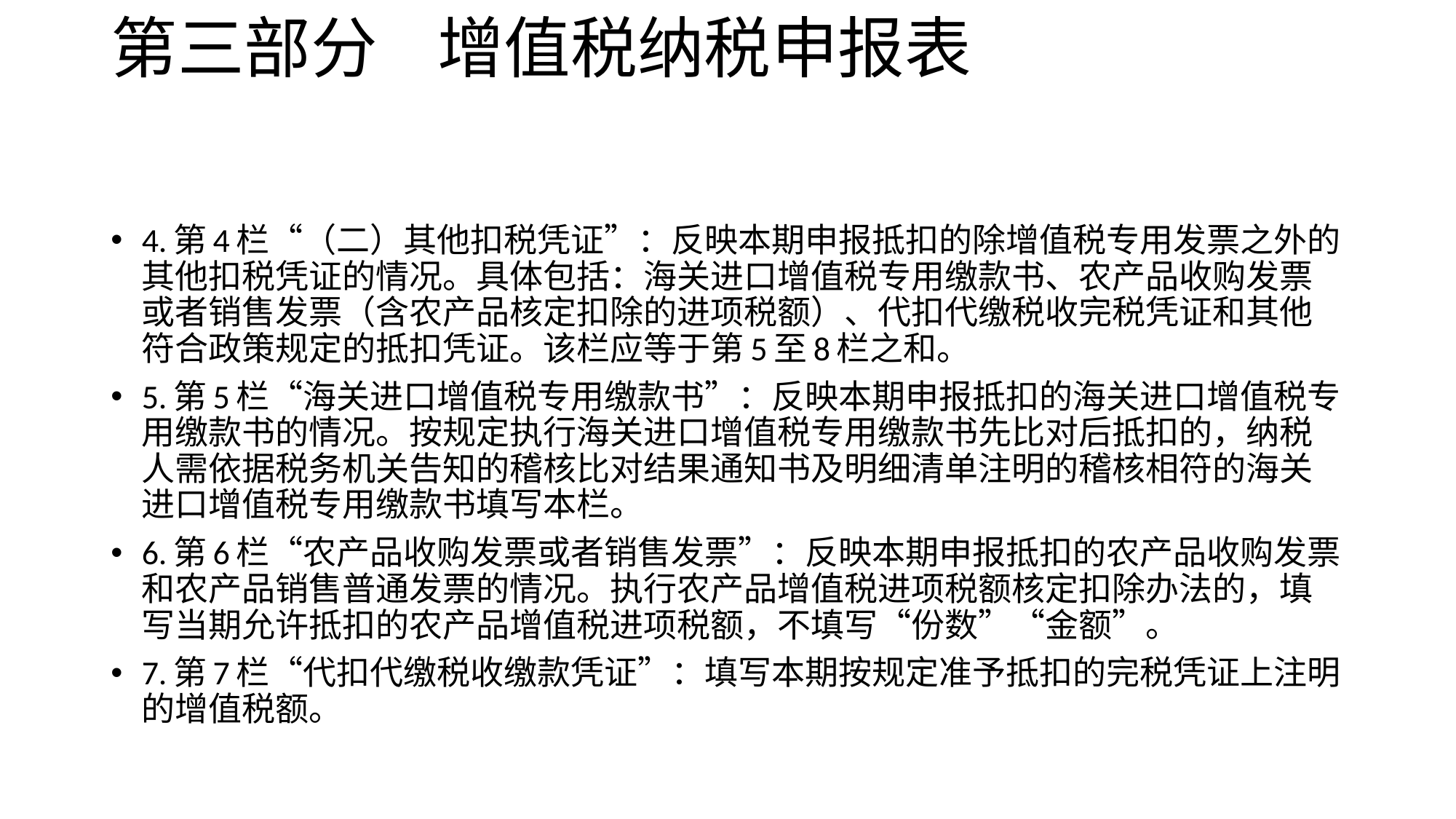

# 第三部分    增值税纳税申报表

4.第4栏“（二）其他扣税凭证”：反映本期申报抵扣的除增值税专用发票之外的其他扣税凭证的情况。具体包括：海关进口增值税专用缴款书、农产品收购发票或者销售发票（含农产品核定扣除的进项税额）、代扣代缴税收完税凭证和其他符合政策规定的抵扣凭证。该栏应等于第5至8栏之和。
5.第5栏“海关进口增值税专用缴款书”：反映本期申报抵扣的海关进口增值税专用缴款书的情况。按规定执行海关进口增值税专用缴款书先比对后抵扣的，纳税人需依据税务机关告知的稽核比对结果通知书及明细清单注明的稽核相符的海关进口增值税专用缴款书填写本栏。
6.第6栏“农产品收购发票或者销售发票”：反映本期申报抵扣的农产品收购发票和农产品销售普通发票的情况。执行农产品增值税进项税额核定扣除办法的，填写当期允许抵扣的农产品增值税进项税额，不填写“份数”“金额”。
7.第7栏“代扣代缴税收缴款凭证”：填写本期按规定准予抵扣的完税凭证上注明的增值税额。